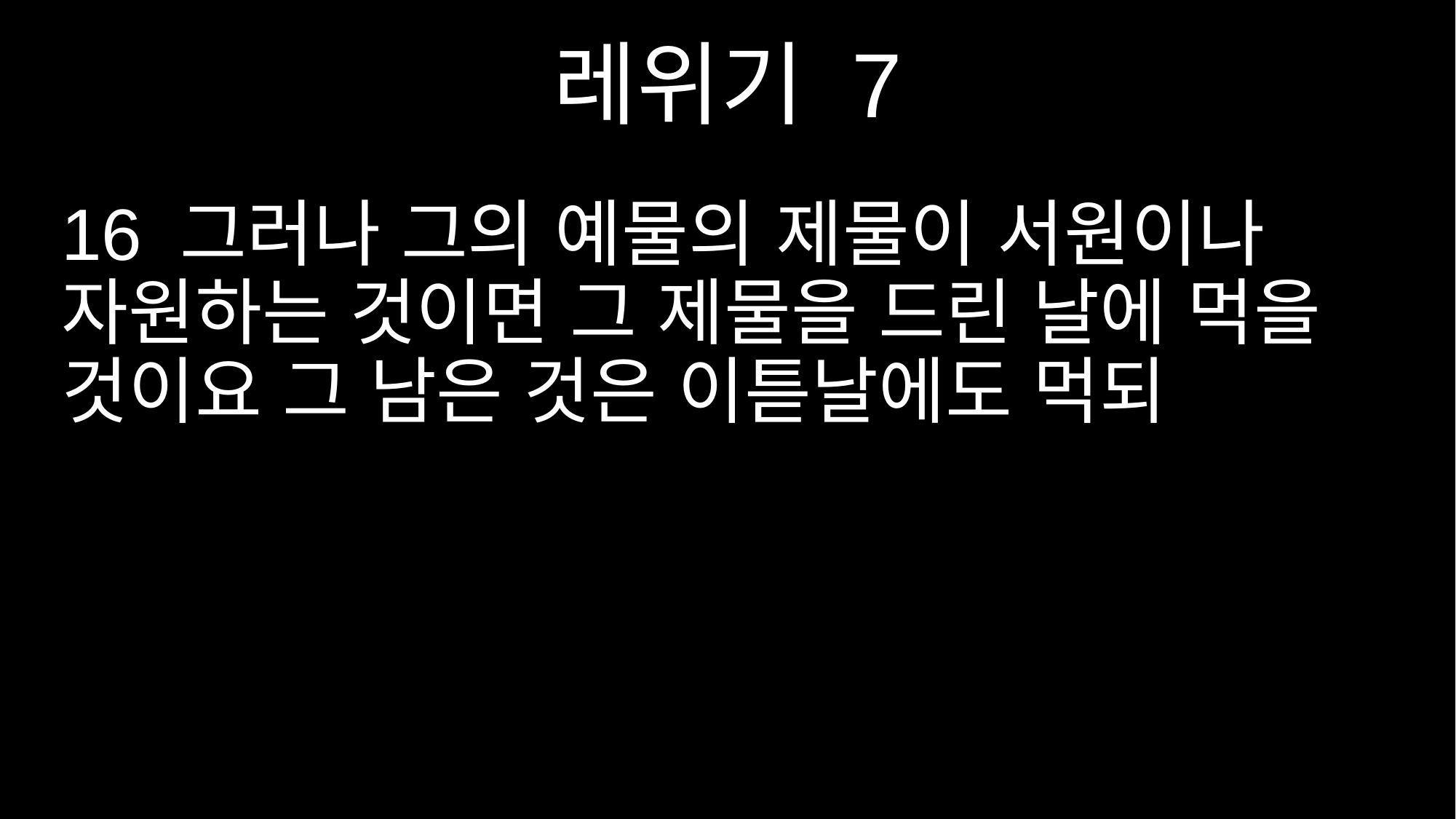

레위기 7
16 그러나 그의 예물의 제물이 서원이나 자원하는 것이면 그 제물을 드린 날에 먹을 것이요 그 남은 것은 이튿날에도 먹되